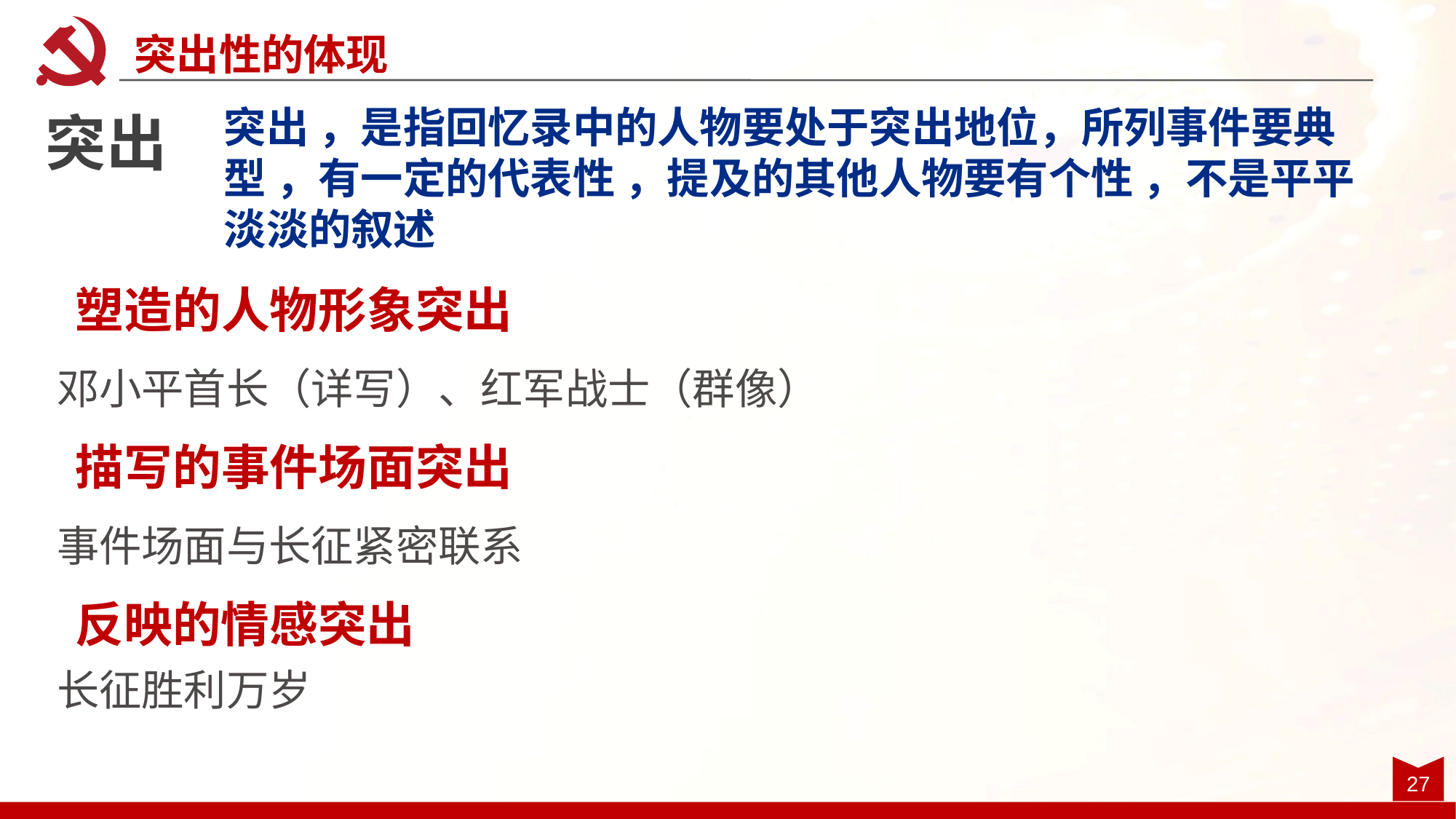

突出性的体现

突出 ，是指回忆录中的人物要处于突出地位，所列事件要典型 ，有一定的代表性 ，提及的其他人物要有个性 ，不是平平淡淡的叙述
突出
塑造的人物形象突出
邓小平首长（详写）、红军战士（群像）
描写的事件场面突出
事件场面与长征紧密联系
反映的情感突出
长征胜利万岁